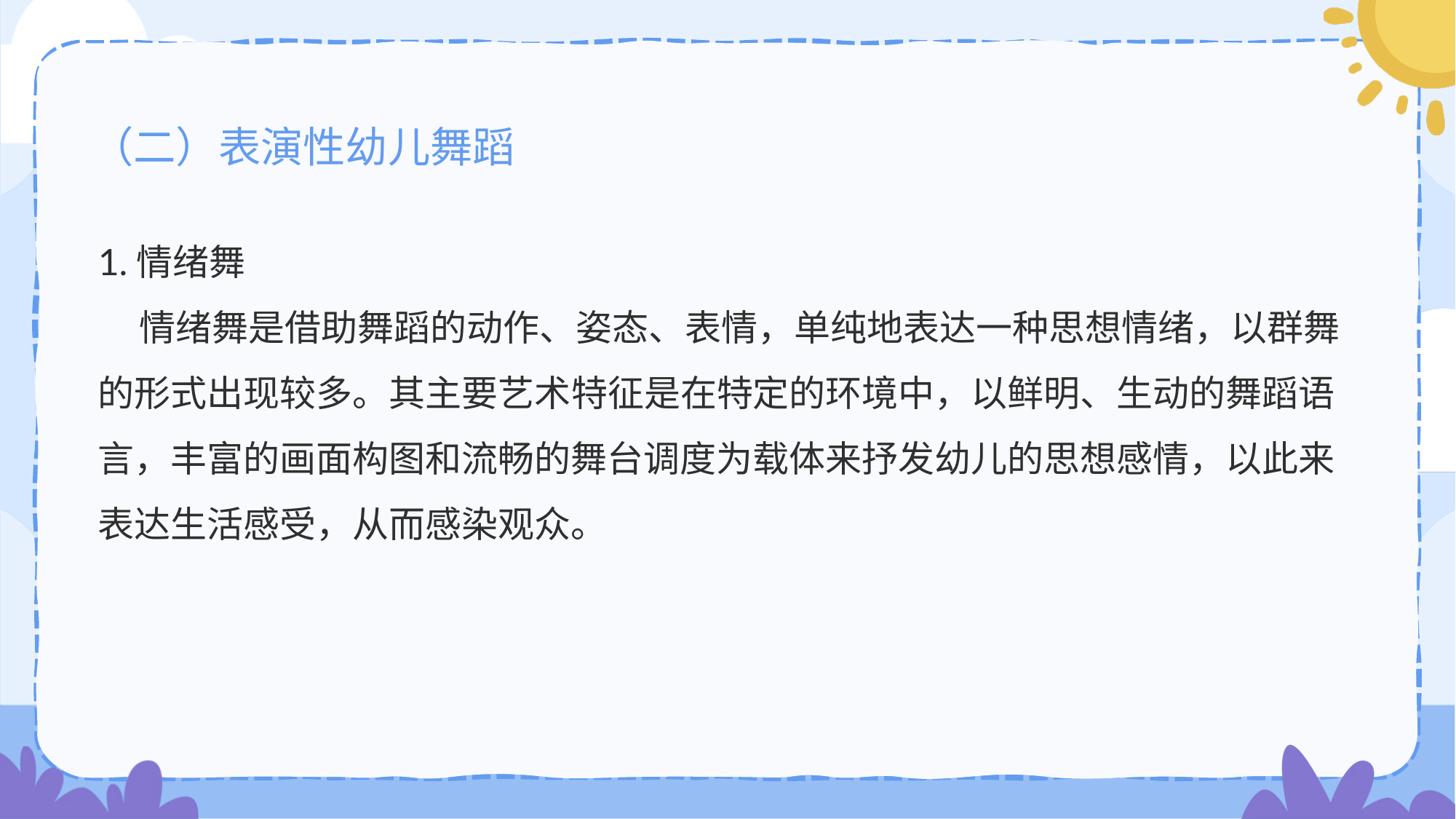

（二）表演性幼儿舞蹈
1.情绪舞
    情绪舞是借助舞蹈的动作、姿态、表情，单纯地表达一种思想情绪，以群舞的形式出现较多。其主要艺术特征是在特定的环境中，以鲜明、生动的舞蹈语言，丰富的画面构图和流畅的舞台调度为载体来抒发幼儿的思想感情，以此来表达生活感受，从而感染观众。